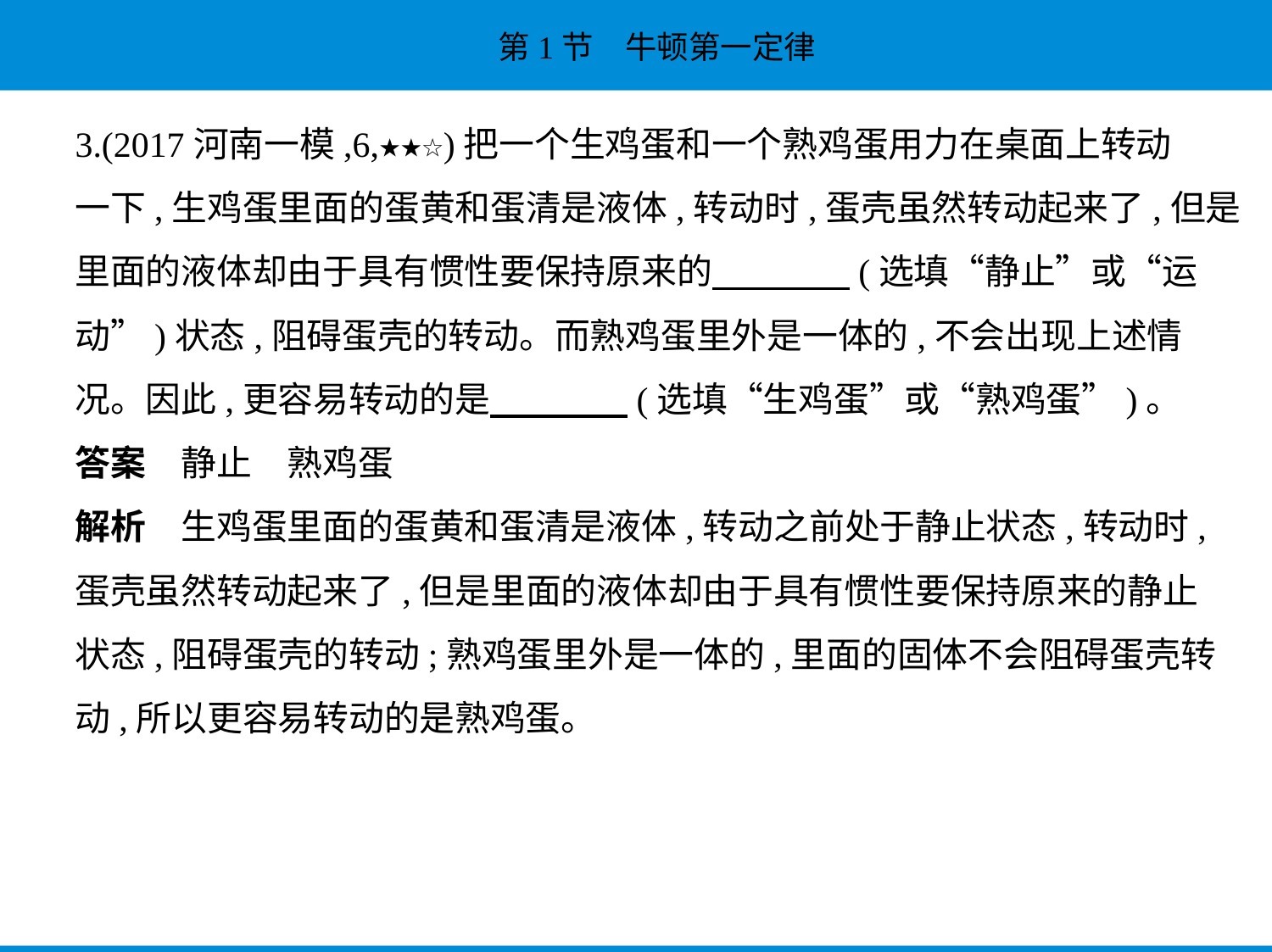

3.(2017河南一模,6,★★☆)把一个生鸡蛋和一个熟鸡蛋用力在桌面上转动
一下,生鸡蛋里面的蛋黄和蛋清是液体,转动时,蛋壳虽然转动起来了,但是
里面的液体却由于具有惯性要保持原来的　　　    (选填“静止”或“运
动”)状态,阻碍蛋壳的转动。而熟鸡蛋里外是一体的,不会出现上述情
况。因此,更容易转动的是　　　    (选填“生鸡蛋”或“熟鸡蛋”)。
答案　静止　熟鸡蛋
解析　生鸡蛋里面的蛋黄和蛋清是液体,转动之前处于静止状态,转动时,
蛋壳虽然转动起来了,但是里面的液体却由于具有惯性要保持原来的静止
状态,阻碍蛋壳的转动;熟鸡蛋里外是一体的,里面的固体不会阻碍蛋壳转
动,所以更容易转动的是熟鸡蛋。